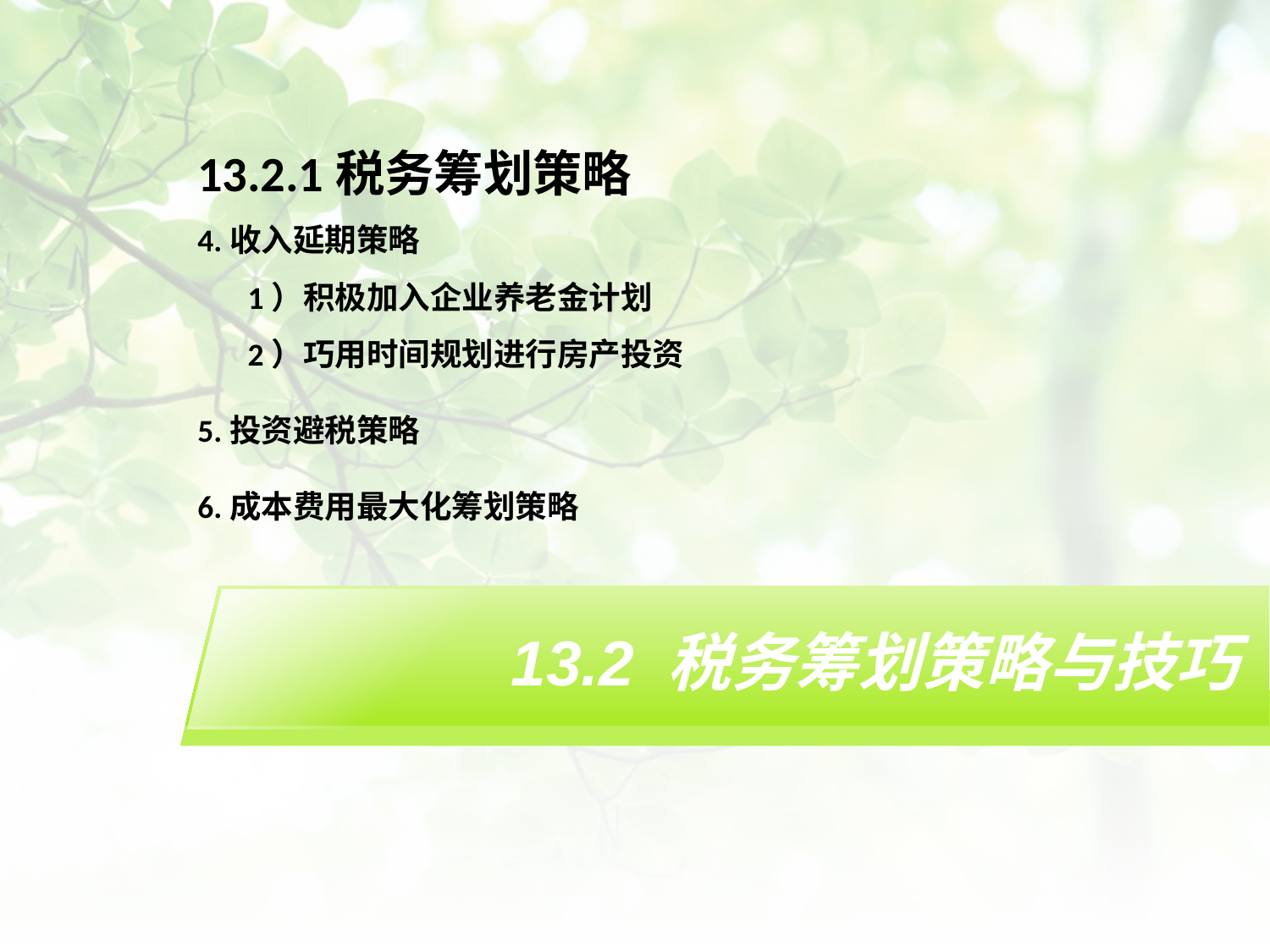

13.2.1税务筹划策略
4.收入延期策略
       1）积极加入企业养老金计划
       2）巧用时间规划进行房产投资

5.投资避税策略

6.成本费用最大化筹划策略
# 13.2 税务筹划策略与技巧